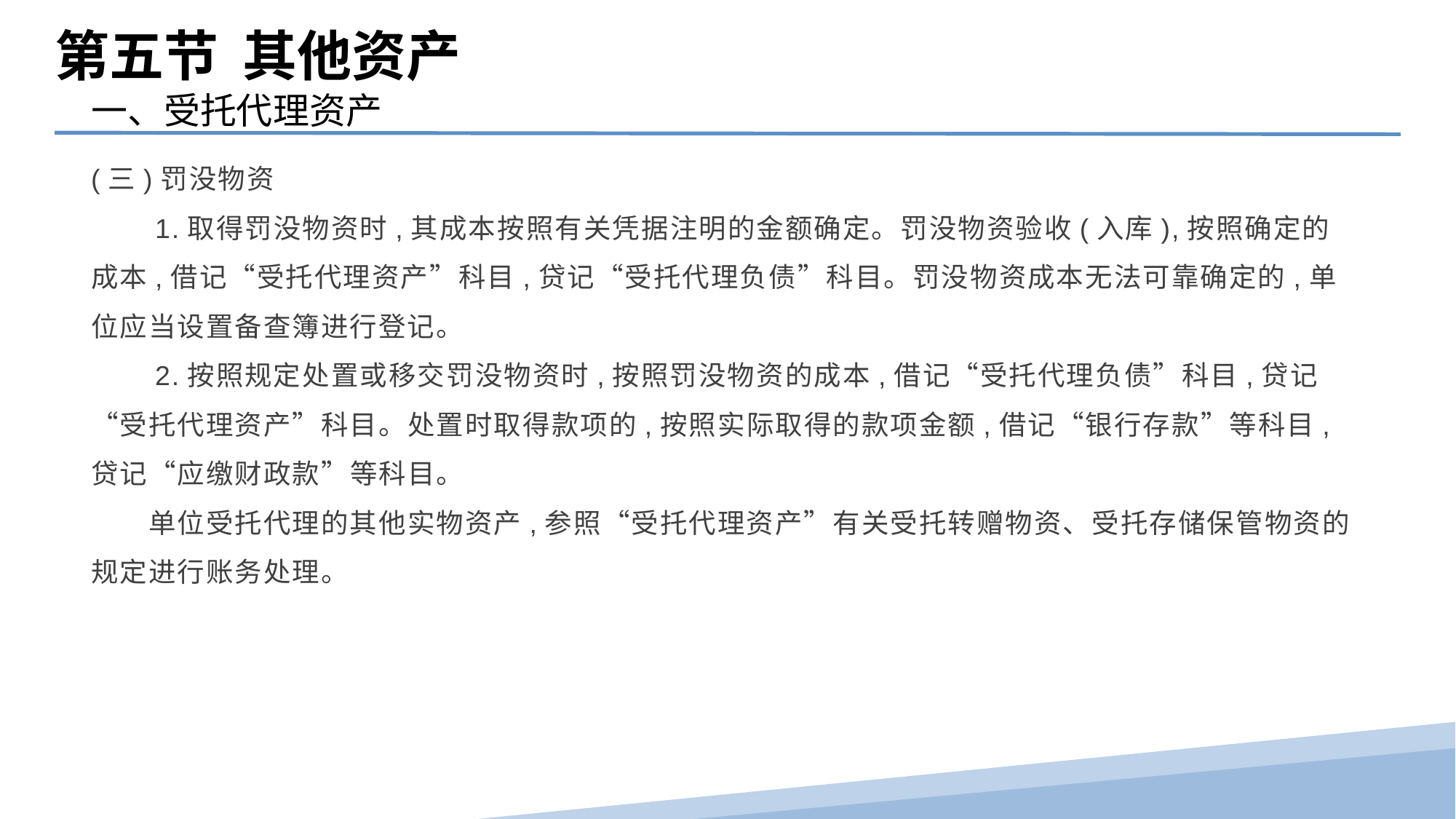

第五节  其他资产
一、受托代理资产
(三)罚没物资
　　1.取得罚没物资时,其成本按照有关凭据注明的金额确定。罚没物资验收(入库),按照确定的成本,借记“受托代理资产”科目,贷记“受托代理负债”科目。罚没物资成本无法可靠确定的,单位应当设置备查簿进行登记。
　　2.按照规定处置或移交罚没物资时,按照罚没物资的成本,借记“受托代理负债”科目,贷记“受托代理资产”科目。处置时取得款项的,按照实际取得的款项金额,借记“银行存款”等科目,贷记“应缴财政款”等科目。
　　单位受托代理的其他实物资产,参照“受托代理资产”有关受托转赠物资、受托存储保管物资的规定进行账务处理。